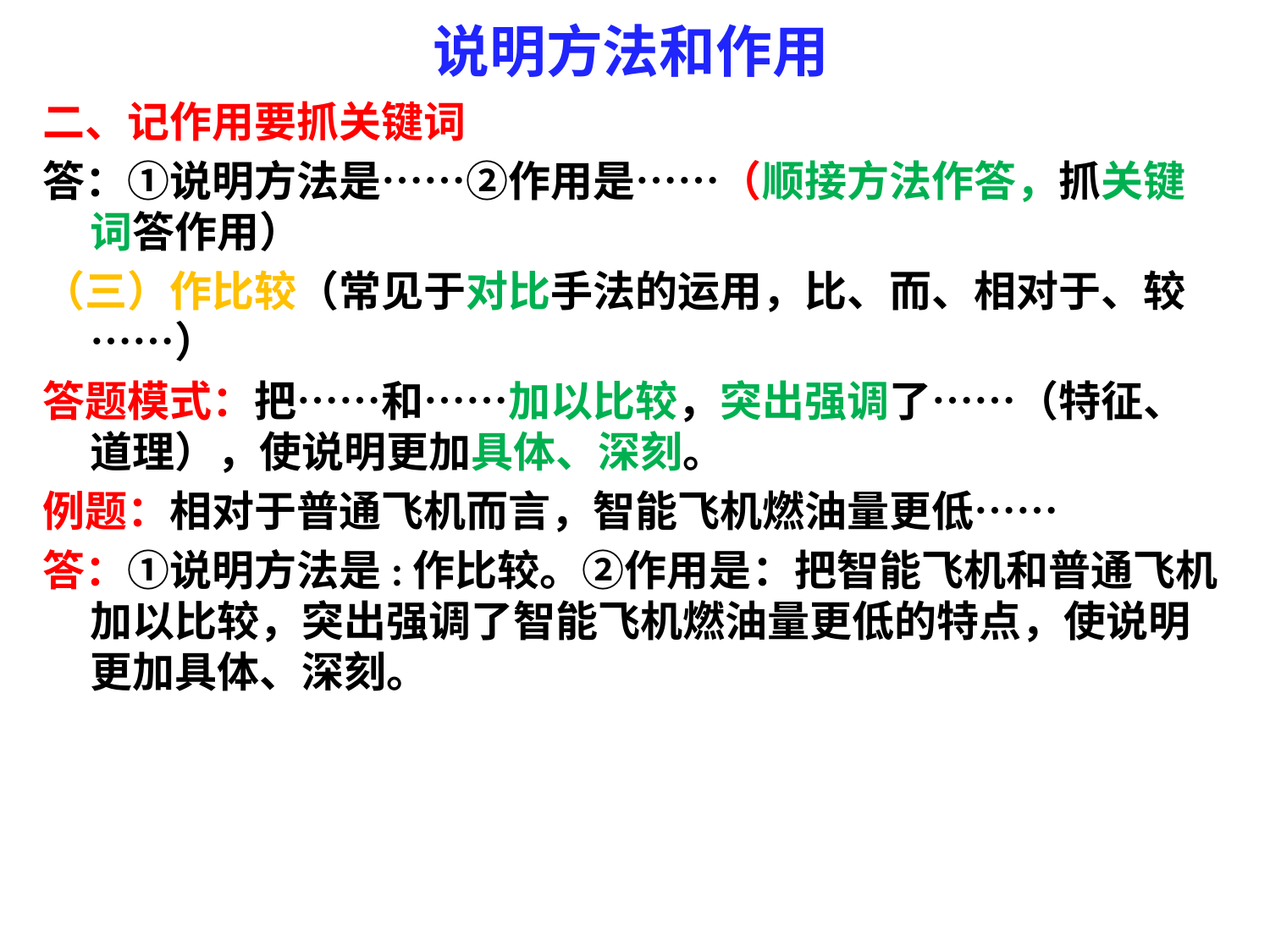

# 说明方法和作用
二、记作用要抓关键词
答：①说明方法是……②作用是……（顺接方法作答，抓关键词答作用）
（三）作比较（常见于对比手法的运用，比、而、相对于、较……）
答题模式：把……和……加以比较，突出强调了……（特征、道理），使说明更加具体、深刻。
例题：相对于普通飞机而言，智能飞机燃油量更低……
答：①说明方法是:作比较。②作用是：把智能飞机和普通飞机加以比较，突出强调了智能飞机燃油量更低的特点，使说明更加具体、深刻。